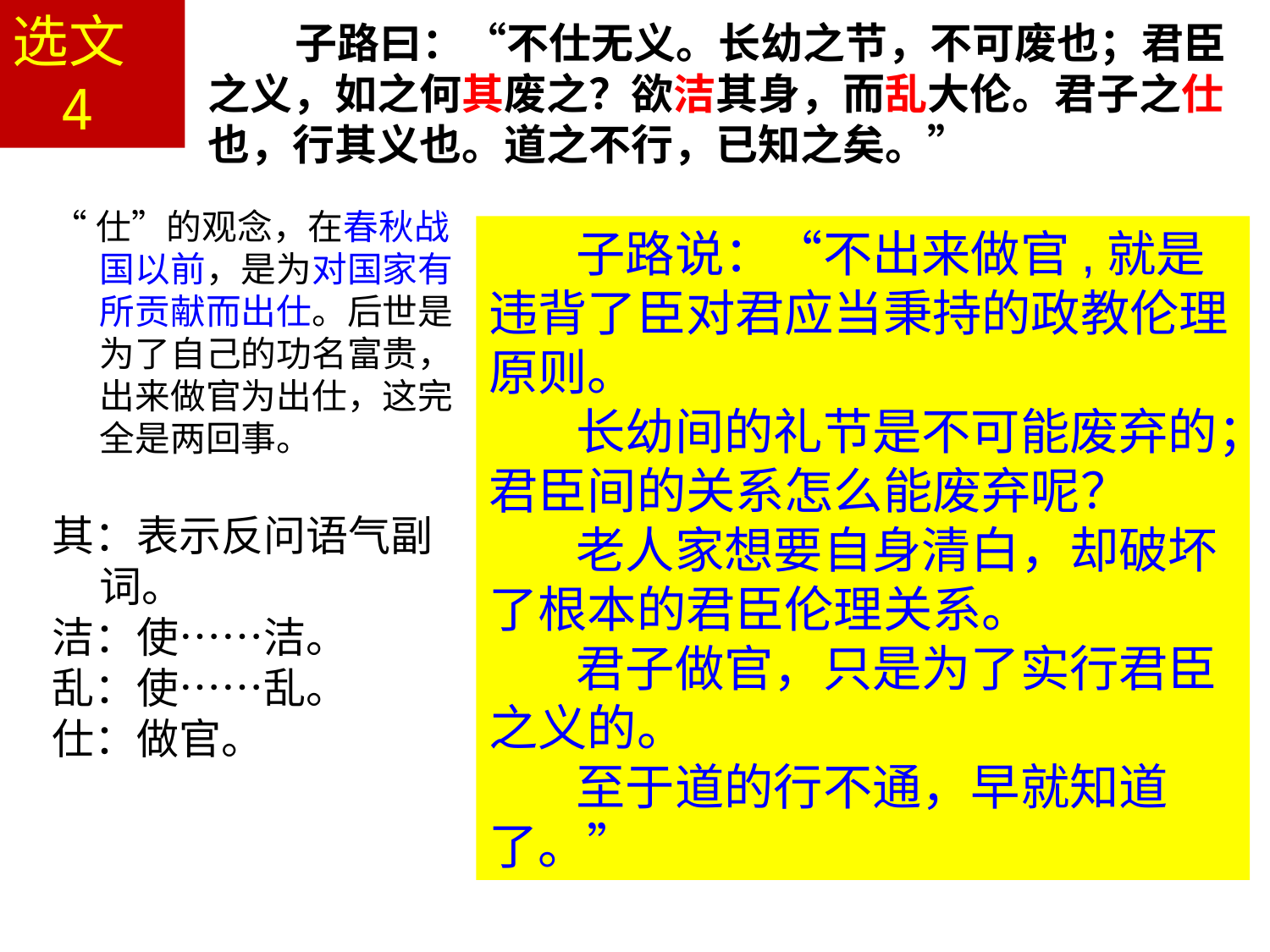

选文4
子路曰：“不仕无义。长幼之节，不可废也；君臣之义，如之何其废之？欲洁其身，而乱大伦。君子之仕也，行其义也。道之不行，已知之矣。”
“仕”的观念，在春秋战国以前，是为对国家有所贡献而出仕。后世是为了自己的功名富贵，出来做官为出仕，这完全是两回事。

其：表示反问语气副词。
洁：使……洁。
乱：使……乱。
仕：做官。
子路说：“不出来做官,就是违背了臣对君应当秉持的政教伦理原则。
长幼间的礼节是不可能废弃的；君臣间的关系怎么能废弃呢？
老人家想要自身清白，却破坏了根本的君臣伦理关系。
君子做官，只是为了实行君臣之义的。
至于道的行不通，早就知道了。”